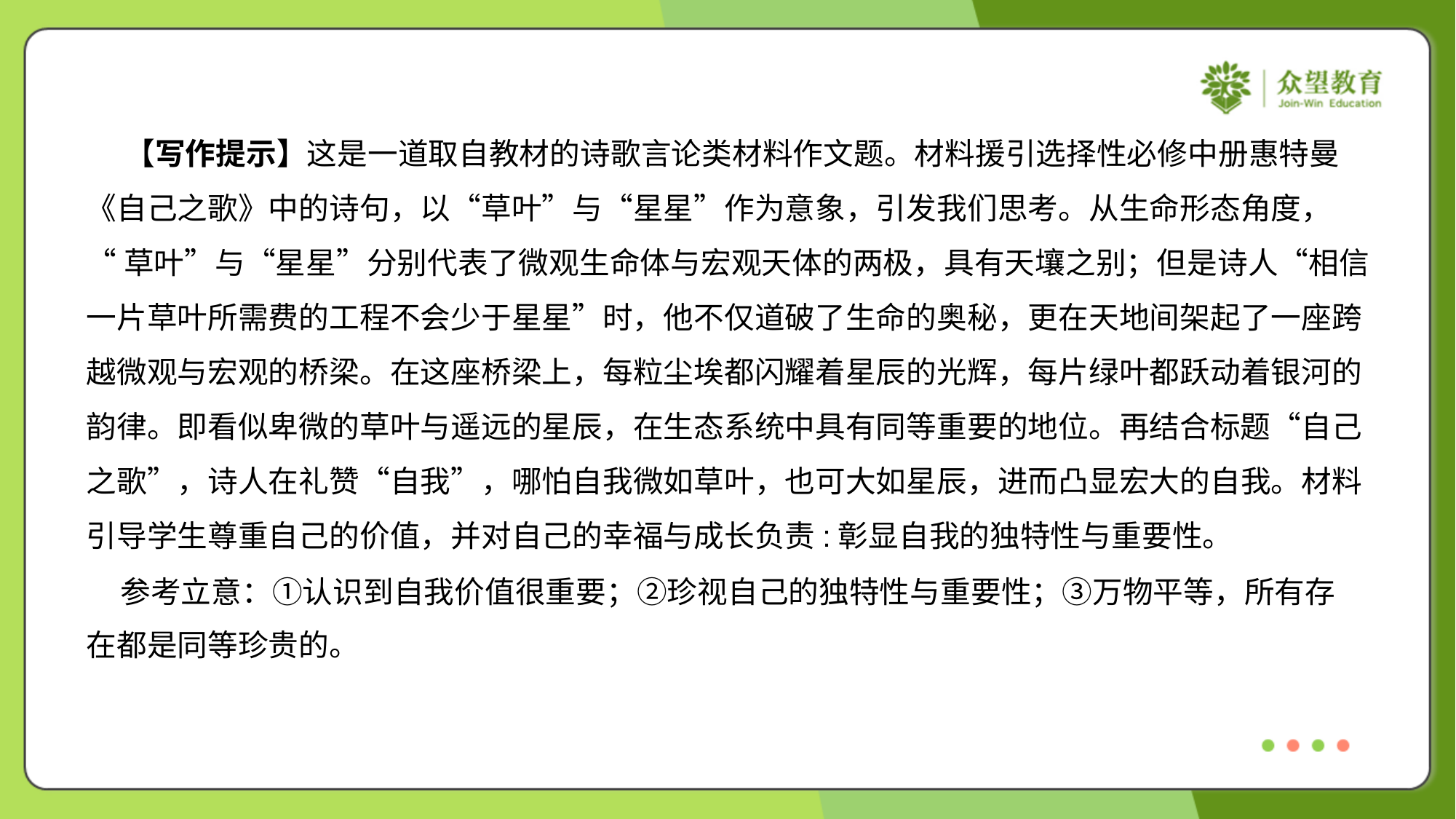

【写作提示】这是一道取自教材的诗歌言论类材料作文题。材料援引选择性必修中册惠特曼
《自己之歌》中的诗句，以“草叶”与“星星”作为意象，引发我们思考。从生命形态角度，
“草叶”与“星星”分别代表了微观生命体与宏观天体的两极，具有天壤之别；但是诗人“相信
一片草叶所需费的工程不会少于星星”时，他不仅道破了生命的奥秘，更在天地间架起了一座跨
越微观与宏观的桥梁。在这座桥梁上，每粒尘埃都闪耀着星辰的光辉，每片绿叶都跃动着银河的
韵律。即看似卑微的草叶与遥远的星辰，在生态系统中具有同等重要的地位。再结合标题“自己
之歌”，诗人在礼赞“自我”，哪怕自我微如草叶，也可大如星辰，进而凸显宏大的自我。材料
引导学生尊重自己的价值，并对自己的幸福与成长负责:彰显自我的独特性与重要性。
    参考立意：①认识到自我价值很重要；②珍视自己的独特性与重要性；③万物平等，所有存
在都是同等珍贵的。